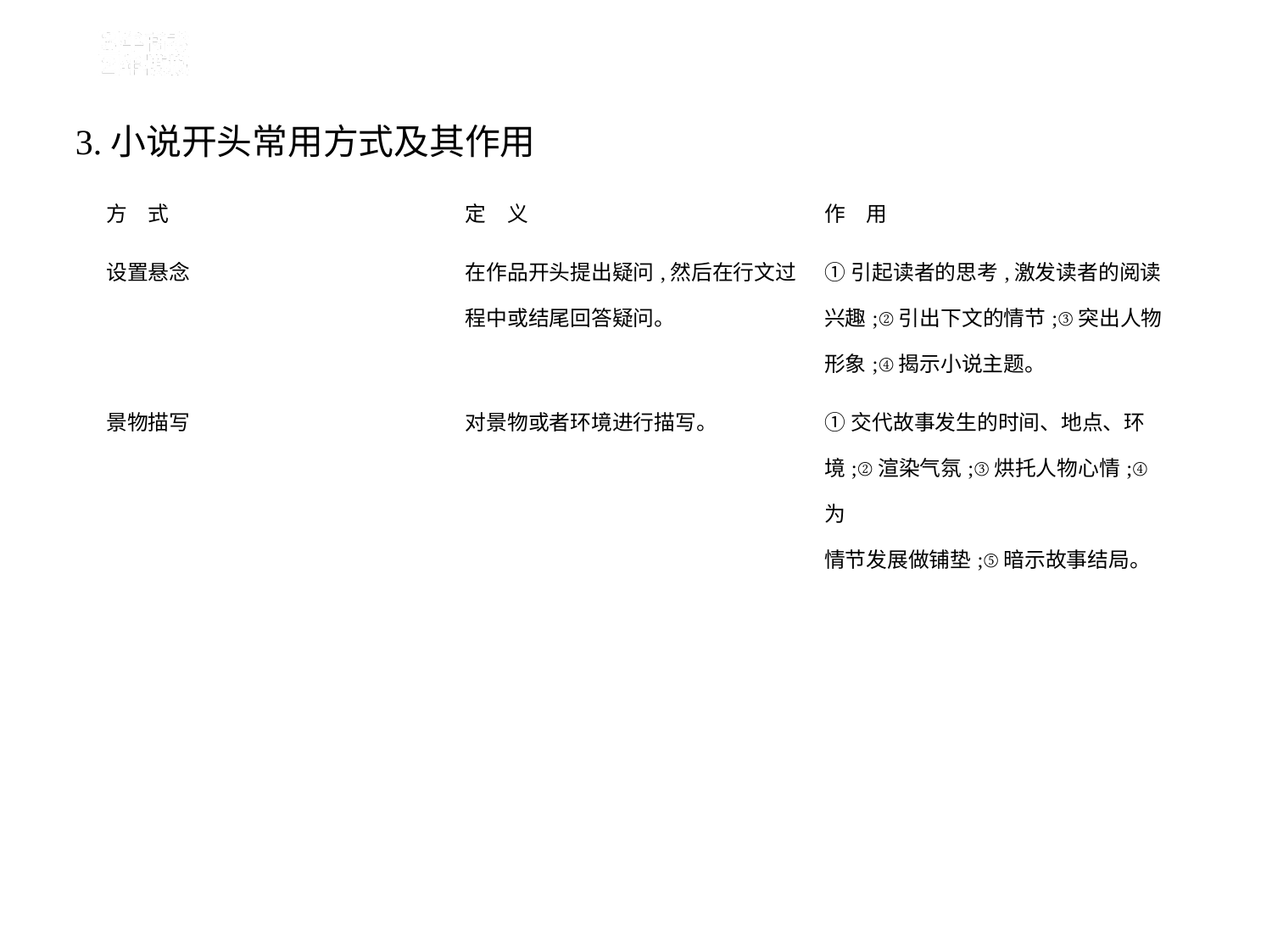

3.小说开头常用方式及其作用
| 方　式 | 定　义 | 作　用 |
| --- | --- | --- |
| 设置悬念 | 在作品开头提出疑问,然后在行文过 程中或结尾回答疑问。 | ①引起读者的思考,激发读者的阅读 兴趣;②引出下文的情节;③突出人物 形象;④揭示小说主题。 |
| 景物描写 | 对景物或者环境进行描写。 | ①交代故事发生的时间、地点、环 境;②渲染气氛;③烘托人物心情;④为 情节发展做铺垫;⑤暗示故事结局。 |